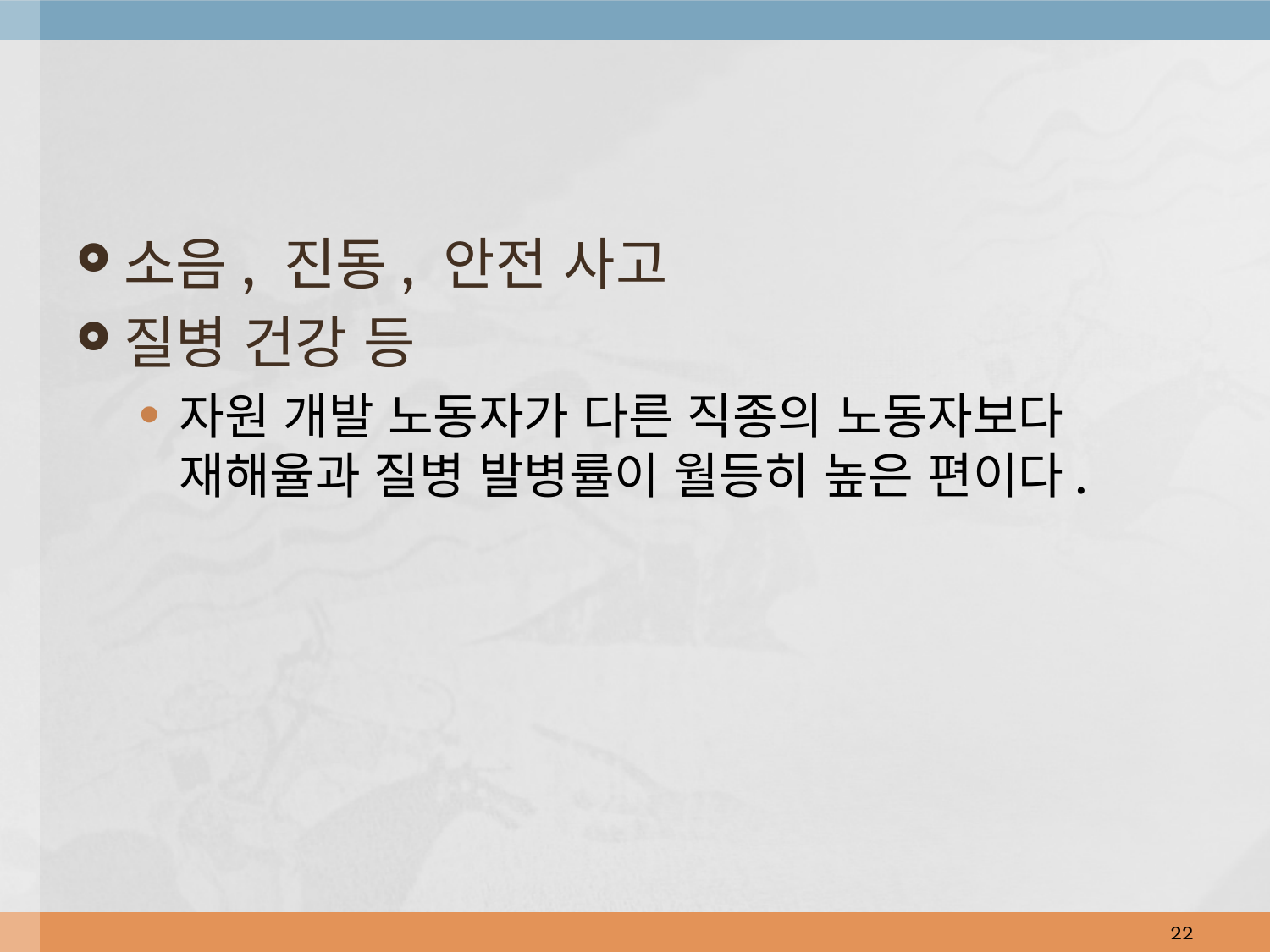

소음, 진동, 안전 사고
질병 건강 등
자원 개발 노동자가 다른 직종의 노동자보다 재해율과 질병 발병률이 월등히 높은 편이다.
22